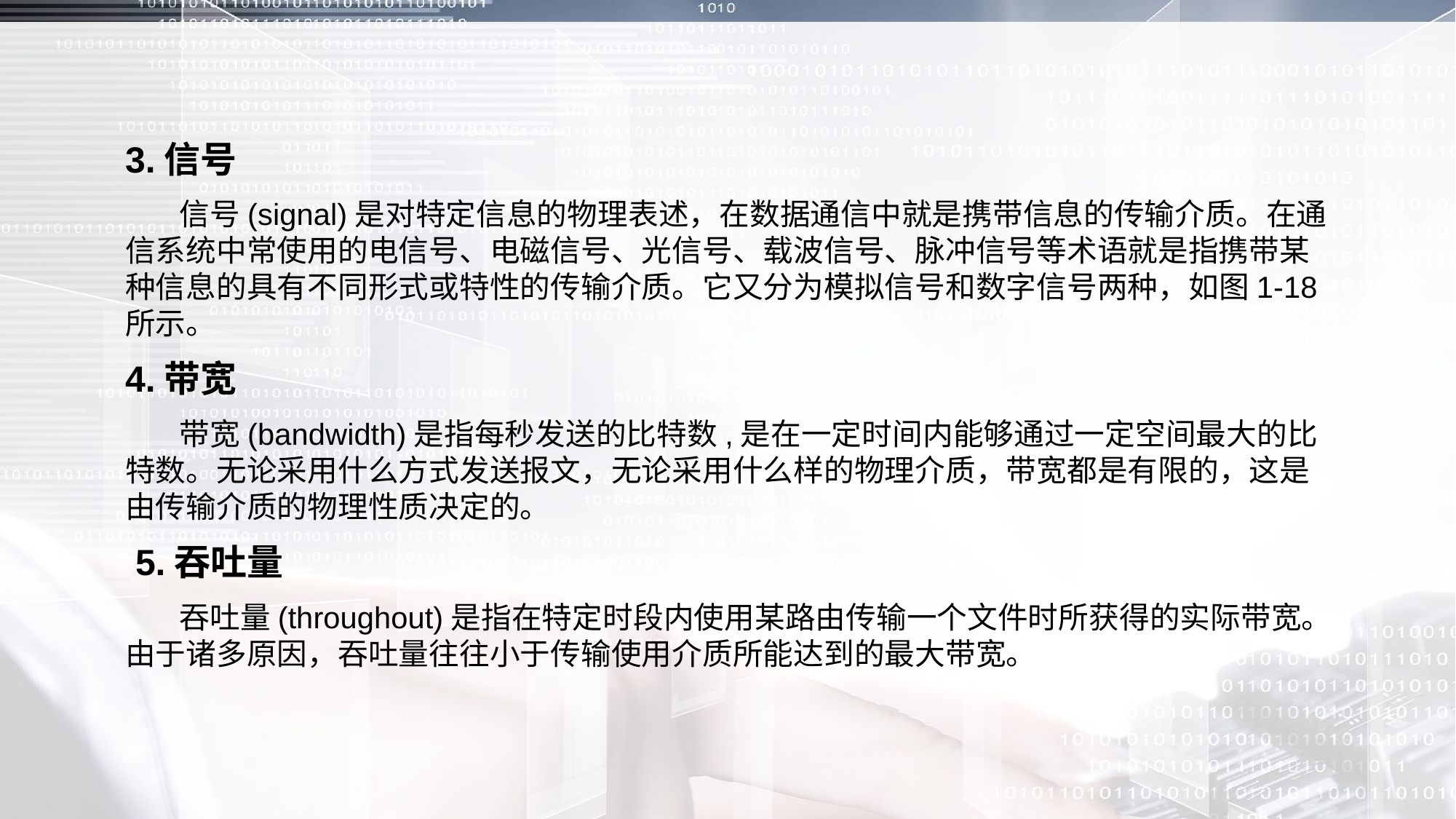

3.信号
       信号(signal)是对特定信息的物理表述，在数据通信中就是携带信息的传输介质。在通信系统中常使用的电信号、电磁信号、光信号、载波信号、脉冲信号等术语就是指携带某种信息的具有不同形式或特性的传输介质。它又分为模拟信号和数字信号两种，如图1-18所示。
4.带宽
       带宽(bandwidth)是指每秒发送的比特数,是在一定时间内能够通过一定空间最大的比特数。无论采用什么方式发送报文，无论采用什么样的物理介质，带宽都是有限的，这是由传输介质的物理性质决定的。
 5.吞吐量
       吞吐量(throughout)是指在特定时段内使用某路由传输一个文件时所获得的实际带宽。由于诸多原因，吞吐量往往小于传输使用介质所能达到的最大带宽。